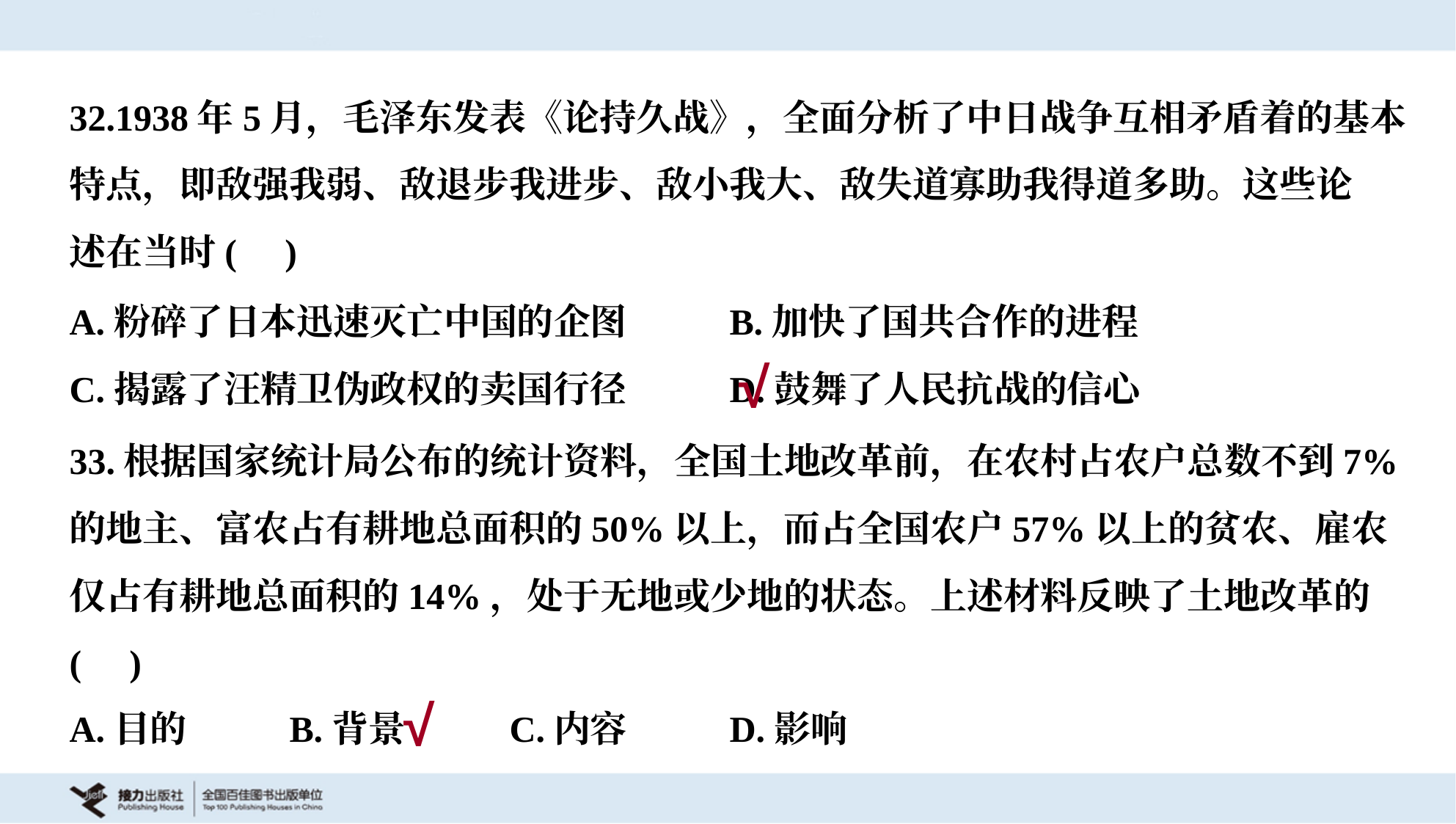

32.1938年5月，毛泽东发表《论持久战》，全面分析了中日战争互相矛盾着的基本
特点，即敌强我弱、敌退步我进步、敌小我大、敌失道寡助我得道多助。这些论
述在当时(     )
A.粉碎了日本迅速灭亡中国的企图	B.加快了国共合作的进程
C.揭露了汪精卫伪政权的卖国行径	D.鼓舞了人民抗战的信心
√
33.根据国家统计局公布的统计资料，全国土地改革前，在农村占农户总数不到7%
的地主、富农占有耕地总面积的50%以上，而占全国农户57%以上的贫农、雇农
仅占有耕地总面积的14%，处于无地或少地的状态。上述材料反映了土地改革的
(     )
A.目的	B.背景	C.内容	D.影响
√